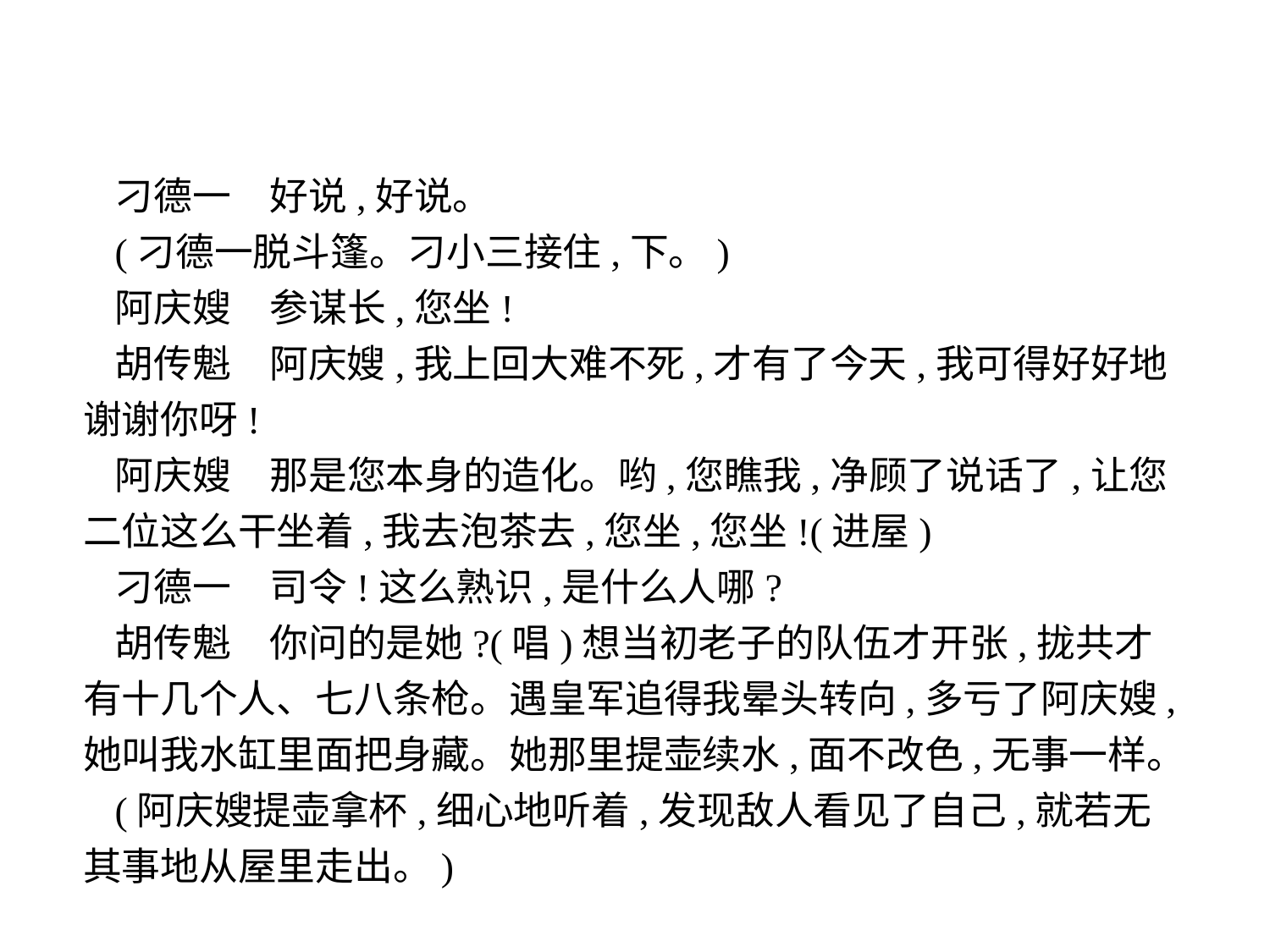

刁德一　好说,好说。
(刁德一脱斗篷。刁小三接住,下。)
阿庆嫂　参谋长,您坐!
胡传魁　阿庆嫂,我上回大难不死,才有了今天,我可得好好地谢谢你呀!
阿庆嫂　那是您本身的造化。哟,您瞧我,净顾了说话了,让您二位这么干坐着,我去泡茶去,您坐,您坐!(进屋)
刁德一　司令!这么熟识,是什么人哪?
胡传魁　你问的是她?(唱)想当初老子的队伍才开张,拢共才有十几个人、七八条枪。遇皇军追得我晕头转向,多亏了阿庆嫂,她叫我水缸里面把身藏。她那里提壶续水,面不改色,无事一样。
(阿庆嫂提壶拿杯,细心地听着,发现敌人看见了自己,就若无其事地从屋里走出。)
-9-